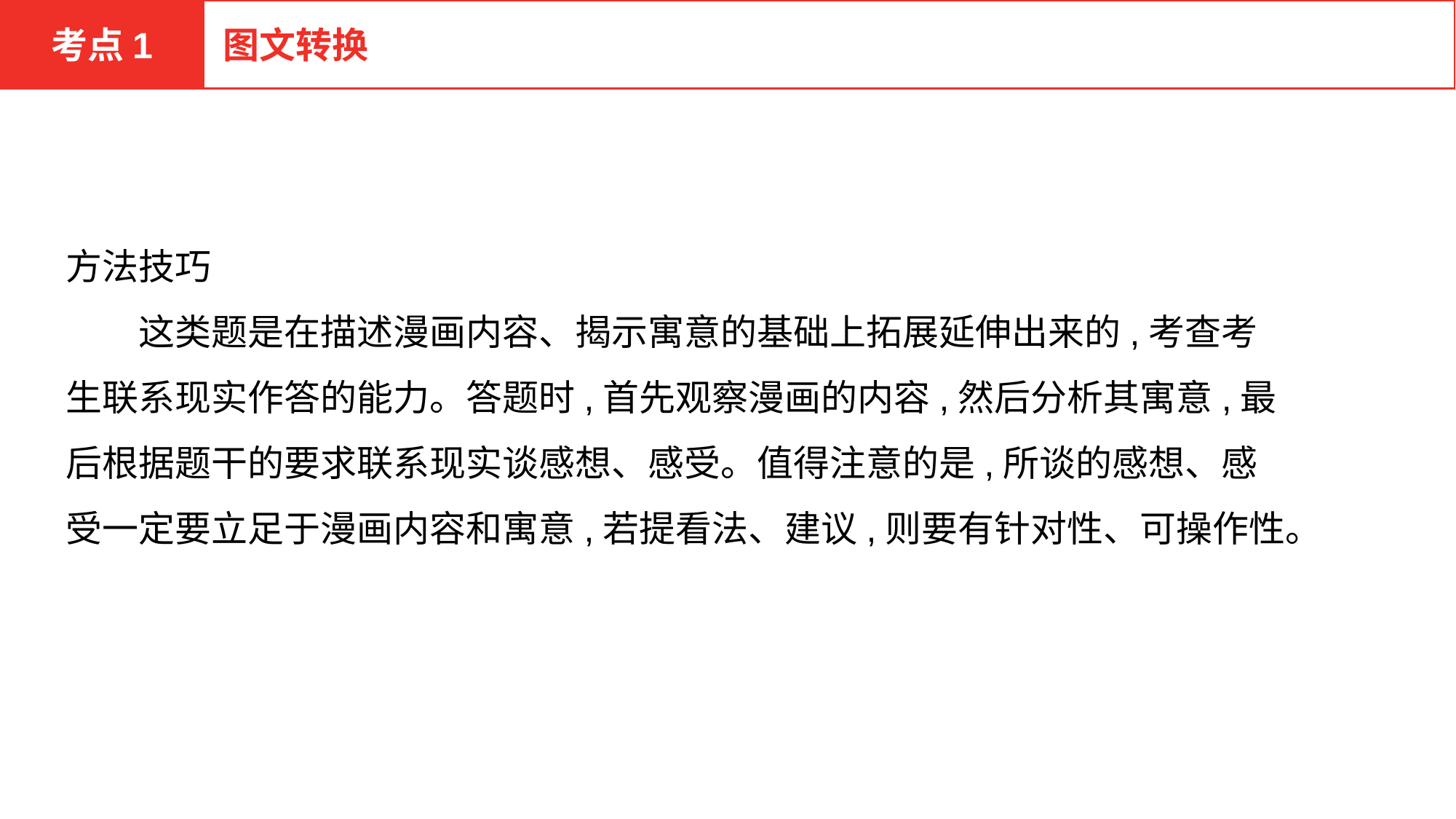

考点1
图文转换
方法技巧
　　这类题是在描述漫画内容、揭示寓意的基础上拓展延伸出来的,考查考生联系现实作答的能力。答题时,首先观察漫画的内容,然后分析其寓意,最后根据题干的要求联系现实谈感想、感受。值得注意的是,所谈的感想、感受一定要立足于漫画内容和寓意,若提看法、建议,则要有针对性、可操作性。